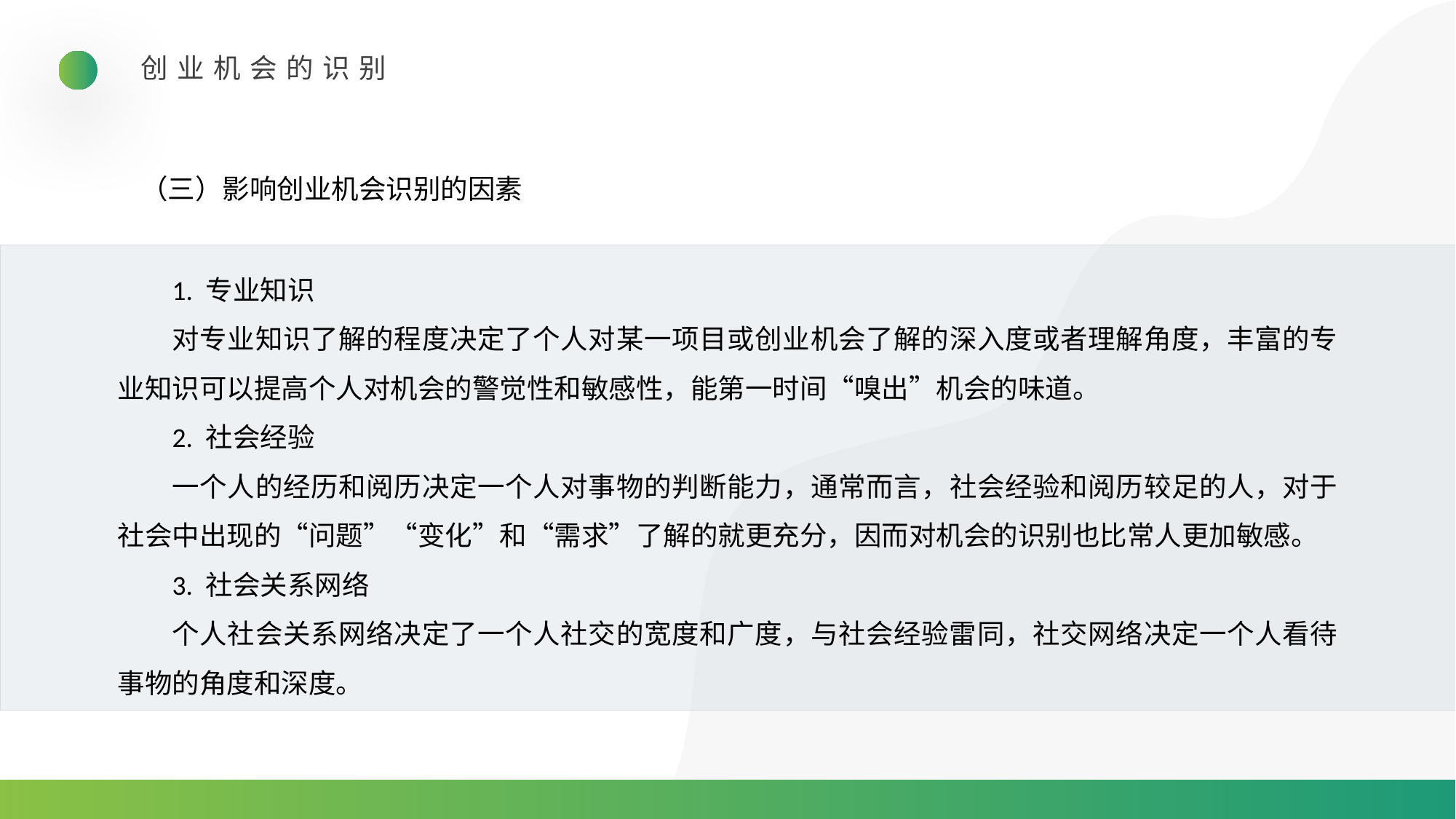

创业机会的识别
（三）影响创业机会识别的因素

1. 专业知识
对专业知识了解的程度决定了个人对某一项目或创业机会了解的深入度或者理解角度，丰富的专业知识可以提高个人对机会的警觉性和敏感性，能第一时间“嗅出”机会的味道。
2. 社会经验
一个人的经历和阅历决定一个人对事物的判断能力，通常而言，社会经验和阅历较足的人，对于社会中出现的“问题”“变化”和“需求”了解的就更充分，因而对机会的识别也比常人更加敏感。
3. 社会关系网络
个人社会关系网络决定了一个人社交的宽度和广度，与社会经验雷同，社交网络决定一个人看待事物的角度和深度。